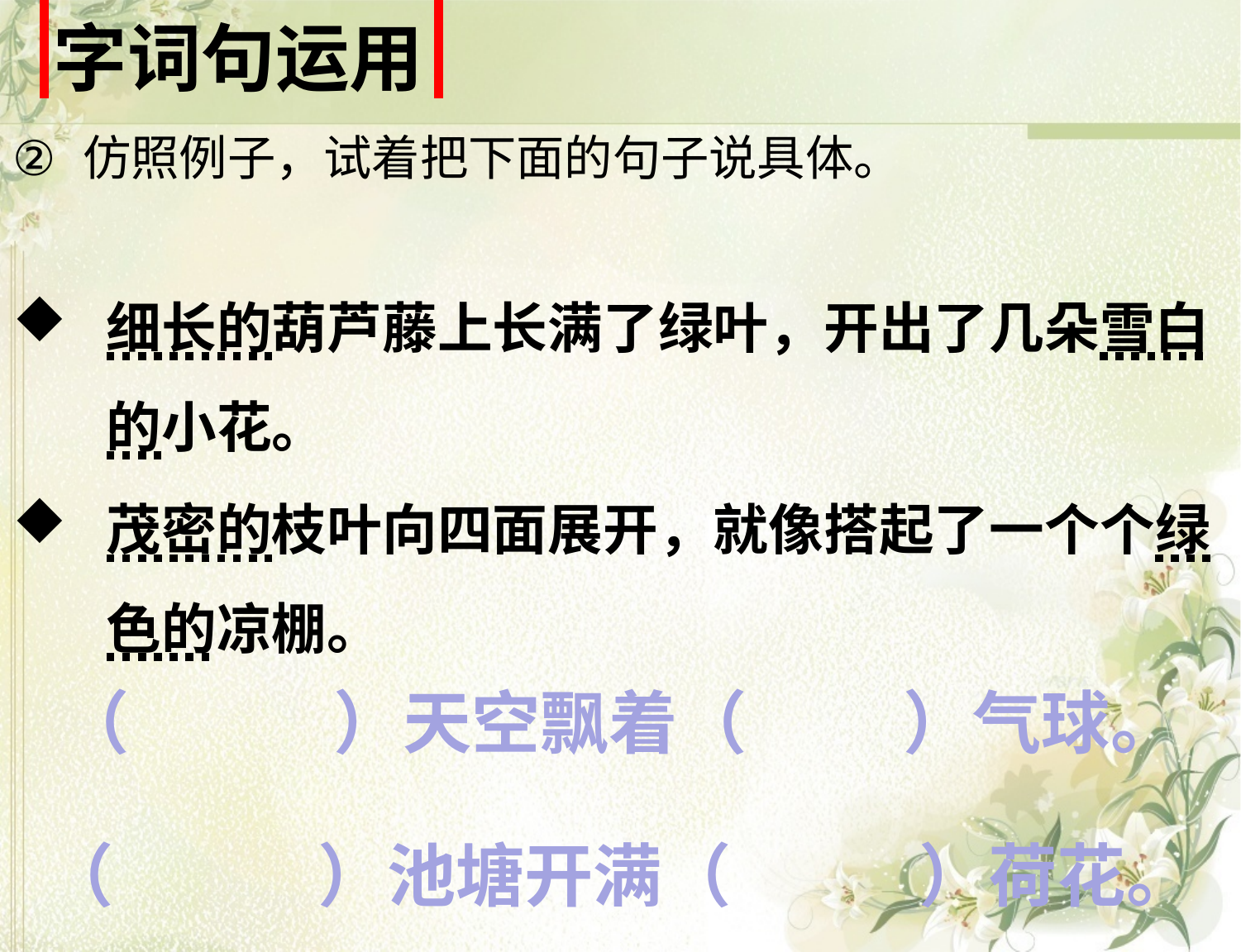

| 字词句运用 |
| --- |
仿照例子，试着把下面的句子说具体。
细长的葫芦藤上长满了绿叶，开出了几朵雪白的小花。
茂密的枝叶向四面展开，就像搭起了一个个绿色的凉棚。
（             ）天空飘着（          ）气球。
（             ）池塘开满（            ）荷花。